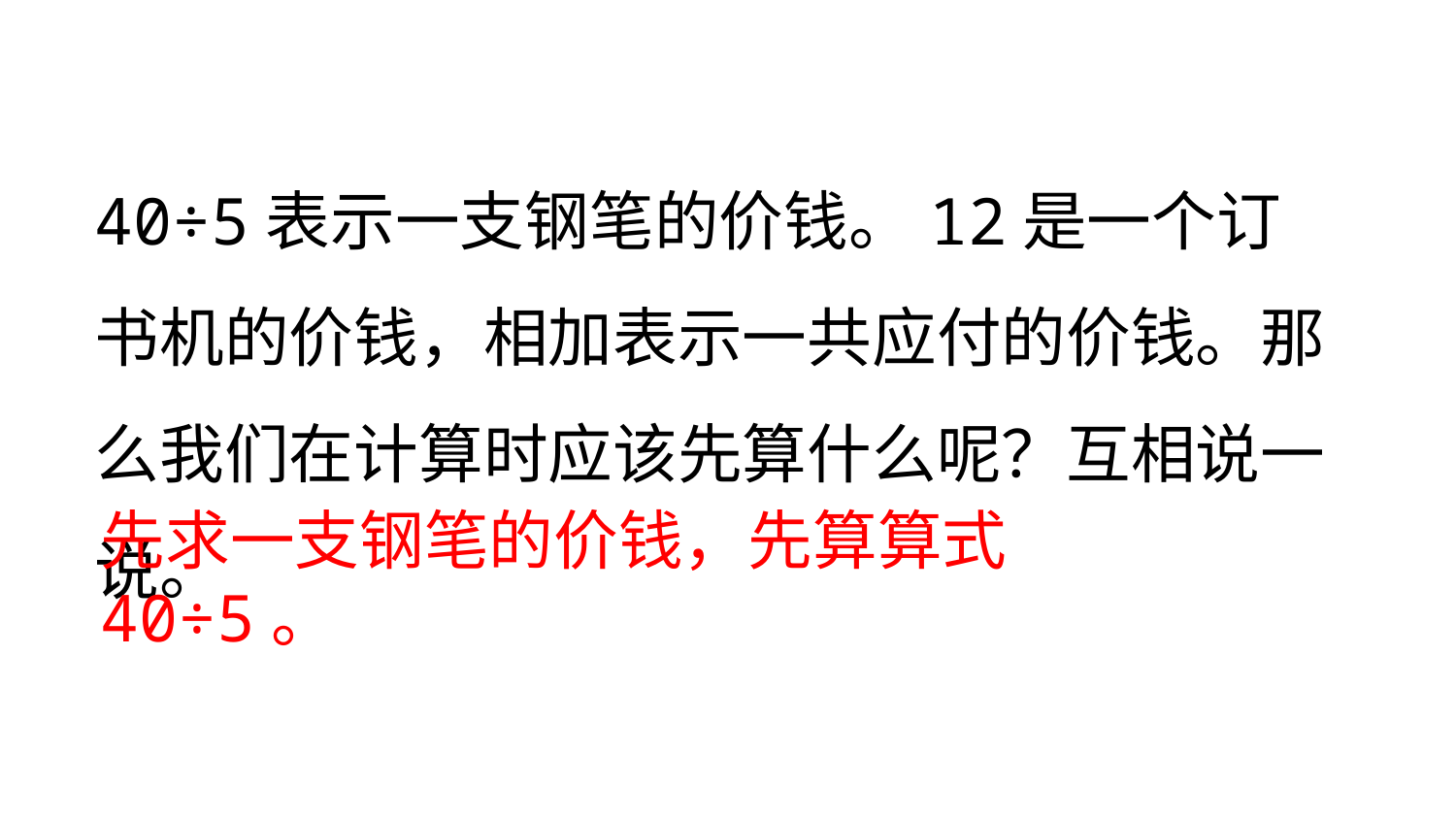

40÷5表示一支钢笔的价钱。12是一个订书机的价钱，相加表示一共应付的价钱。那么我们在计算时应该先算什么呢？互相说一说。
先求一支钢笔的价钱，先算算式40÷5。